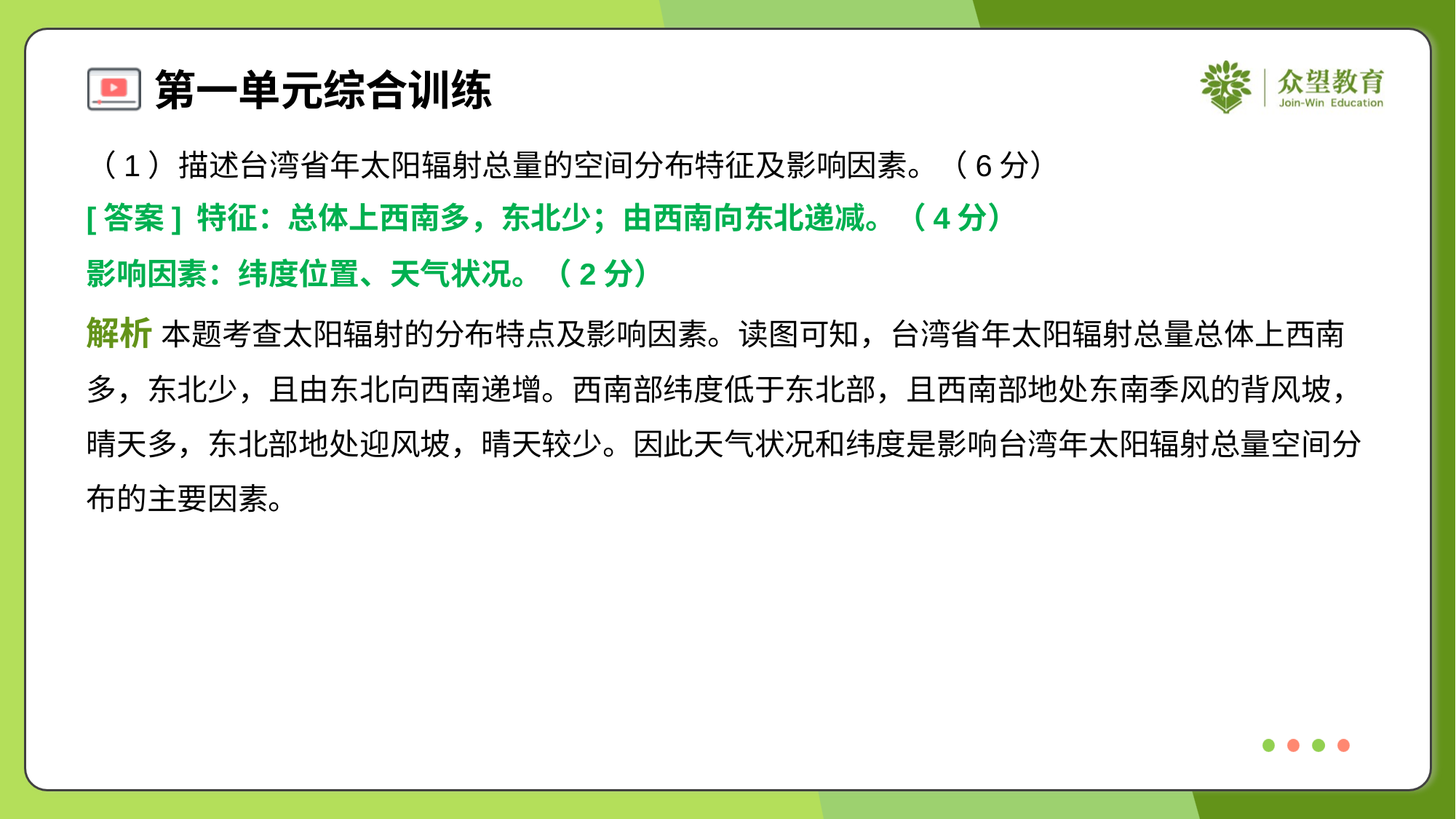

（1）描述台湾省年太阳辐射总量的空间分布特征及影响因素。（6分）
[答案] 特征：总体上西南多，东北少；由西南向东北递减。（4分）
影响因素：纬度位置、天气状况。（2分）
解析 本题考查太阳辐射的分布特点及影响因素。读图可知，台湾省年太阳辐射总量总体上西南
多，东北少，且由东北向西南递增。西南部纬度低于东北部，且西南部地处东南季风的背风坡，
晴天多，东北部地处迎风坡，晴天较少。因此天气状况和纬度是影响台湾年太阳辐射总量空间分
布的主要因素。